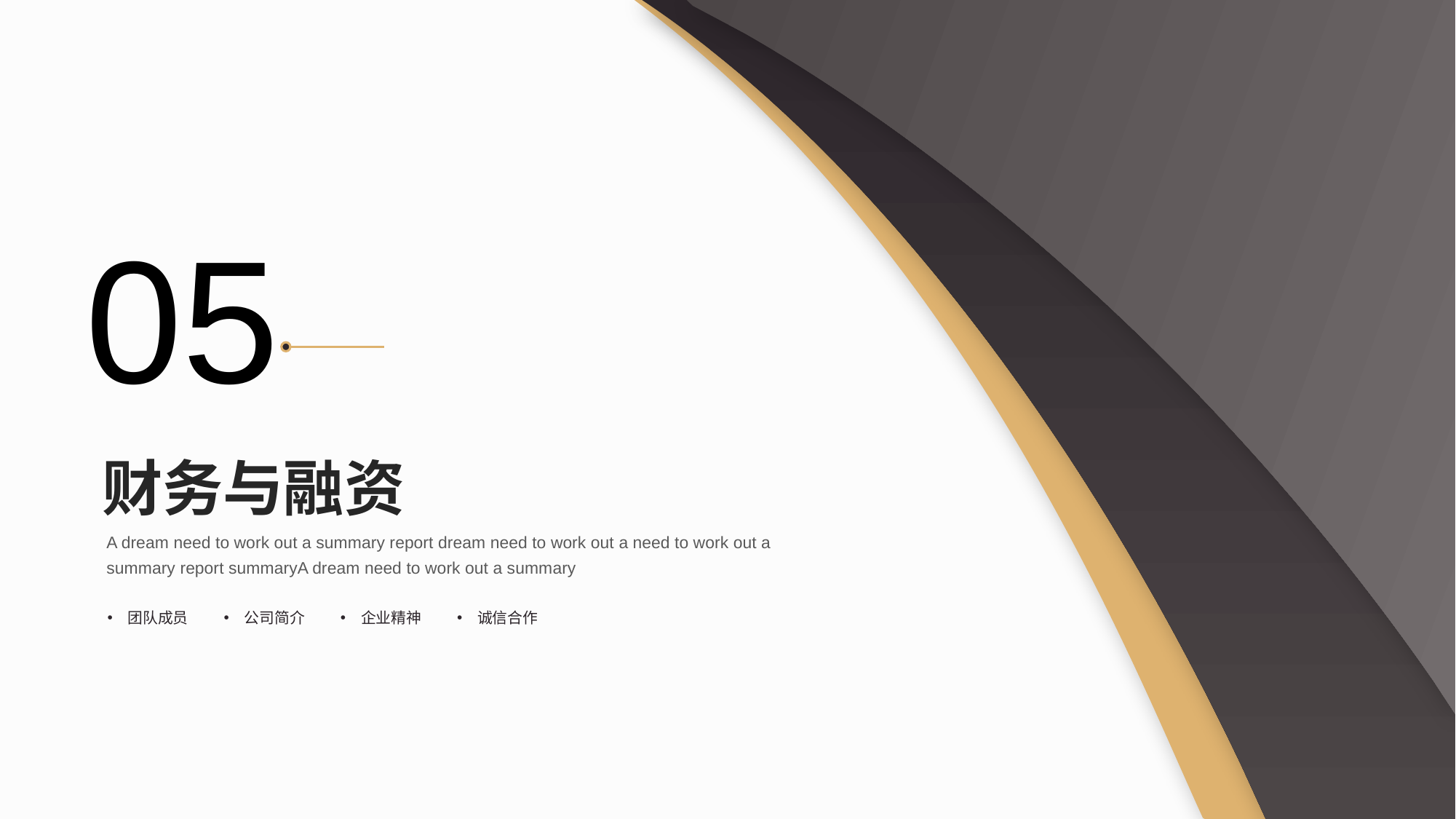

05

财务与融资
A dream need to work out a summary report dream need to work out a need to work out a summary report summaryA dream need to work out a summary
团队成员
公司简介
企业精神
诚信合作